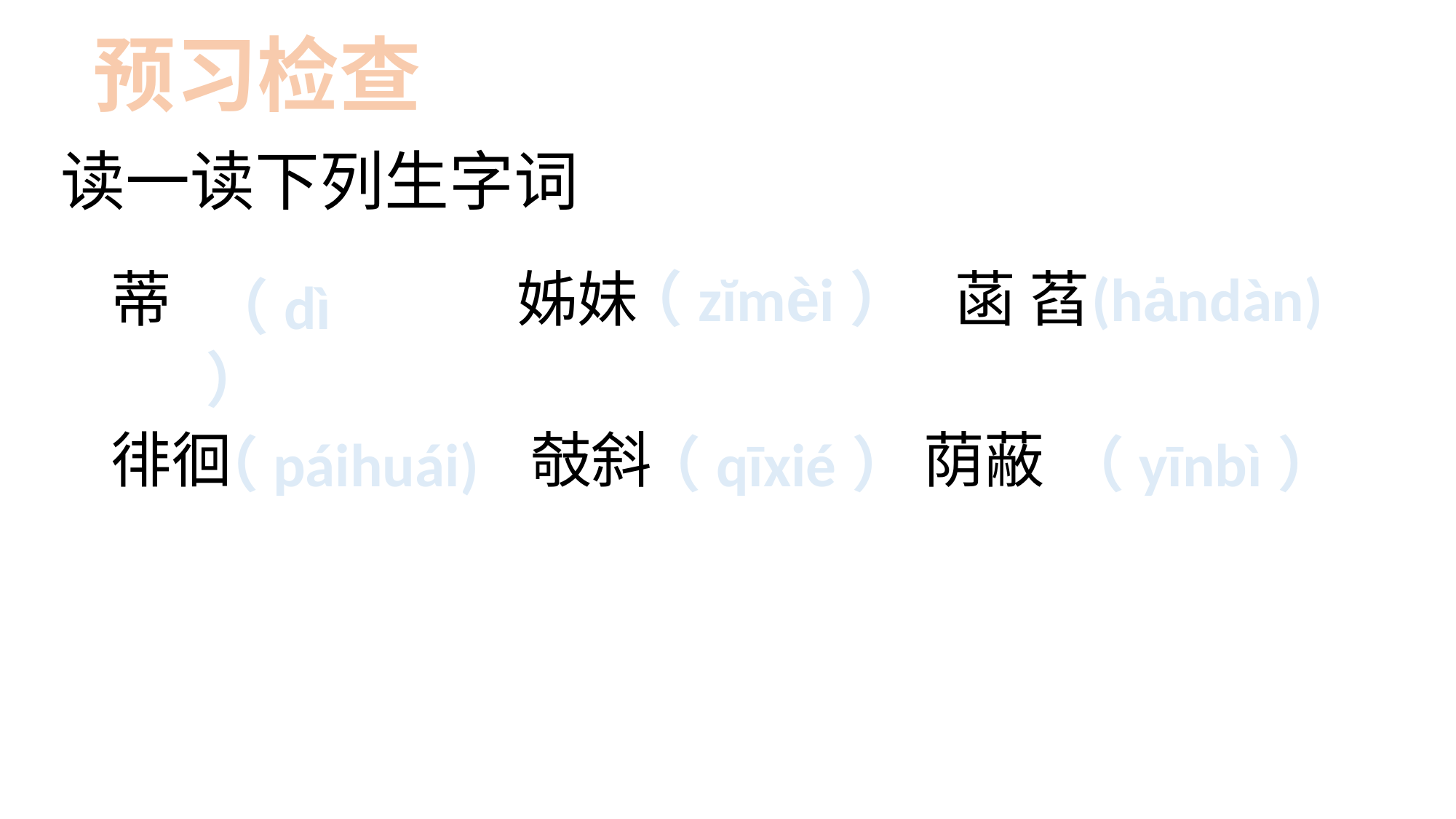

预习检查
# 读一读下列生字词
（zĭmèi）
(hȧndàn)
蒂                         姊妹                       菡 萏

徘徊                      攲斜                    荫蔽
（dì）
（páihuái)
（qīxié）
（yīnbì）